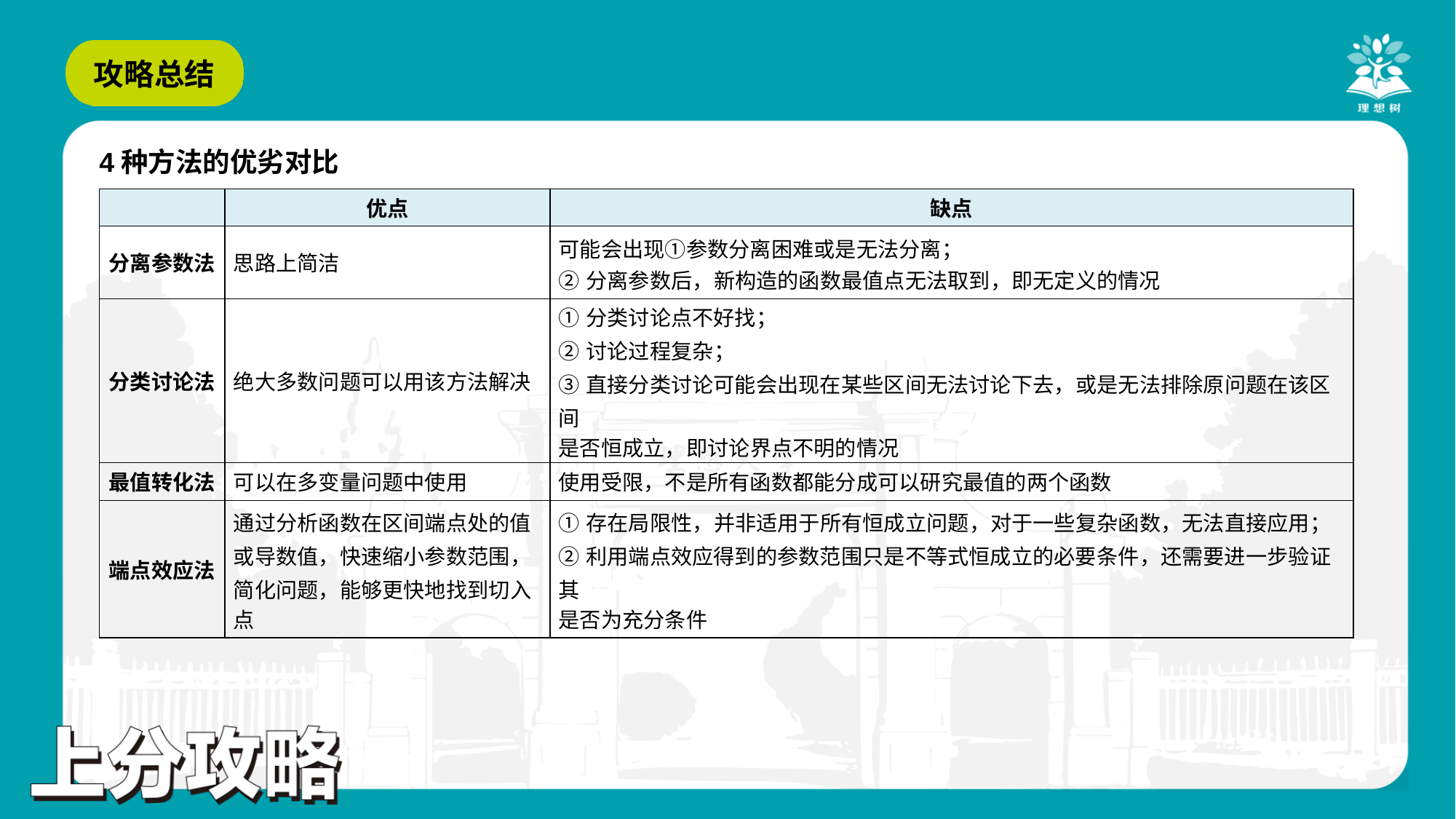

4种方法的优劣对比
|  | 优点 | 缺点 |
| --- | --- | --- |
| 分离参数法 | 思路上简洁 | 可能会出现①参数分离困难或是无法分离； ②分离参数后，新构造的函数最值点无法取到，即无定义的情况 |
| 分类讨论法 | 绝大多数问题可以用该方法解决 | ①分类讨论点不好找； ②讨论过程复杂； ③直接分类讨论可能会出现在某些区间无法讨论下去，或是无法排除原问题在该区间 是否恒成立，即讨论界点不明的情况 |
| 最值转化法 | 可以在多变量问题中使用 | 使用受限，不是所有函数都能分成可以研究最值的两个函数 |
| 端点效应法 | 通过分析函数在区间端点处的值 或导数值，快速缩小参数范围， 简化问题，能够更快地找到切入 点 | ①存在局限性，并非适用于所有恒成立问题，对于一些复杂函数，无法直接应用； ②利用端点效应得到的参数范围只是不等式恒成立的必要条件，还需要进一步验证其 是否为充分条件 |